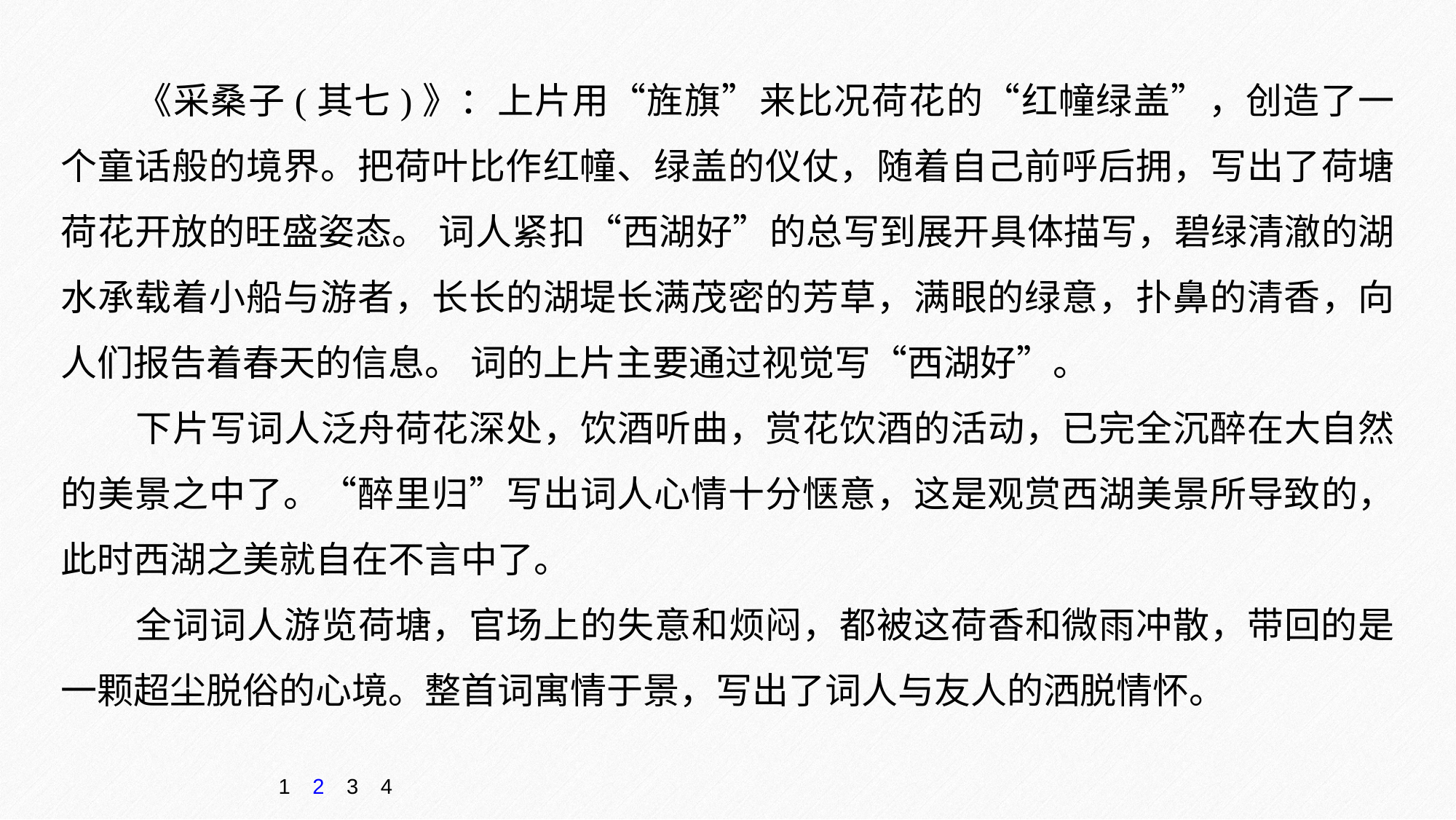

《采桑子(其七)》：上片用“旌旗”来比况荷花的“红幢绿盖”，创造了一个童话般的境界。把荷叶比作红幢、绿盖的仪仗，随着自己前呼后拥，写出了荷塘荷花开放的旺盛姿态。 词人紧扣“西湖好”的总写到展开具体描写，碧绿清澈的湖水承载着小船与游者，长长的湖堤长满茂密的芳草，满眼的绿意，扑鼻的清香，向人们报告着春天的信息。 词的上片主要通过视觉写“西湖好”。
下片写词人泛舟荷花深处，饮酒听曲，赏花饮酒的活动，已完全沉醉在大自然的美景之中了。“醉里归”写出词人心情十分惬意，这是观赏西湖美景所导致的，此时西湖之美就自在不言中了。
全词词人游览荷塘，官场上的失意和烦闷，都被这荷香和微雨冲散，带回的是一颗超尘脱俗的心境。整首词寓情于景，写出了词人与友人的洒脱情怀。
1
2
3
4